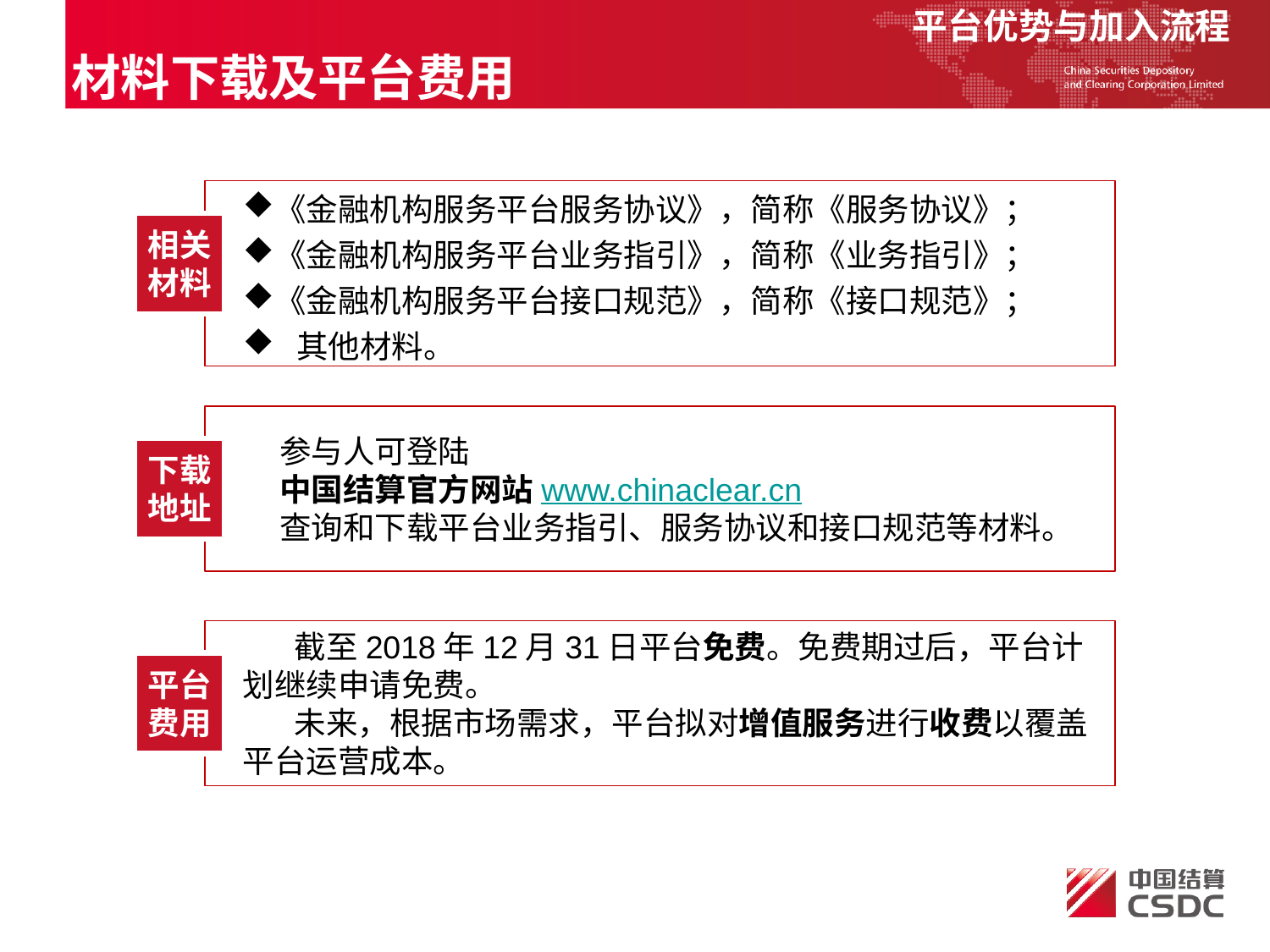

平台优势与加入流程
材料下载及平台费用
《金融机构服务平台服务协议》，简称《服务协议》；
《金融机构服务平台业务指引》，简称《业务指引》；
《金融机构服务平台接口规范》，简称《接口规范》；
  其他材料。
相关材料
参与人可登陆
中国结算官方网站www.chinaclear.cn
查询和下载平台业务指引、服务协议和接口规范等材料。
下载地址
 截至2018年12月31日平台免费。免费期过后，平台计划继续申请免费。
 未来，根据市场需求，平台拟对增值服务进行收费以覆盖平台运营成本。
平台费用